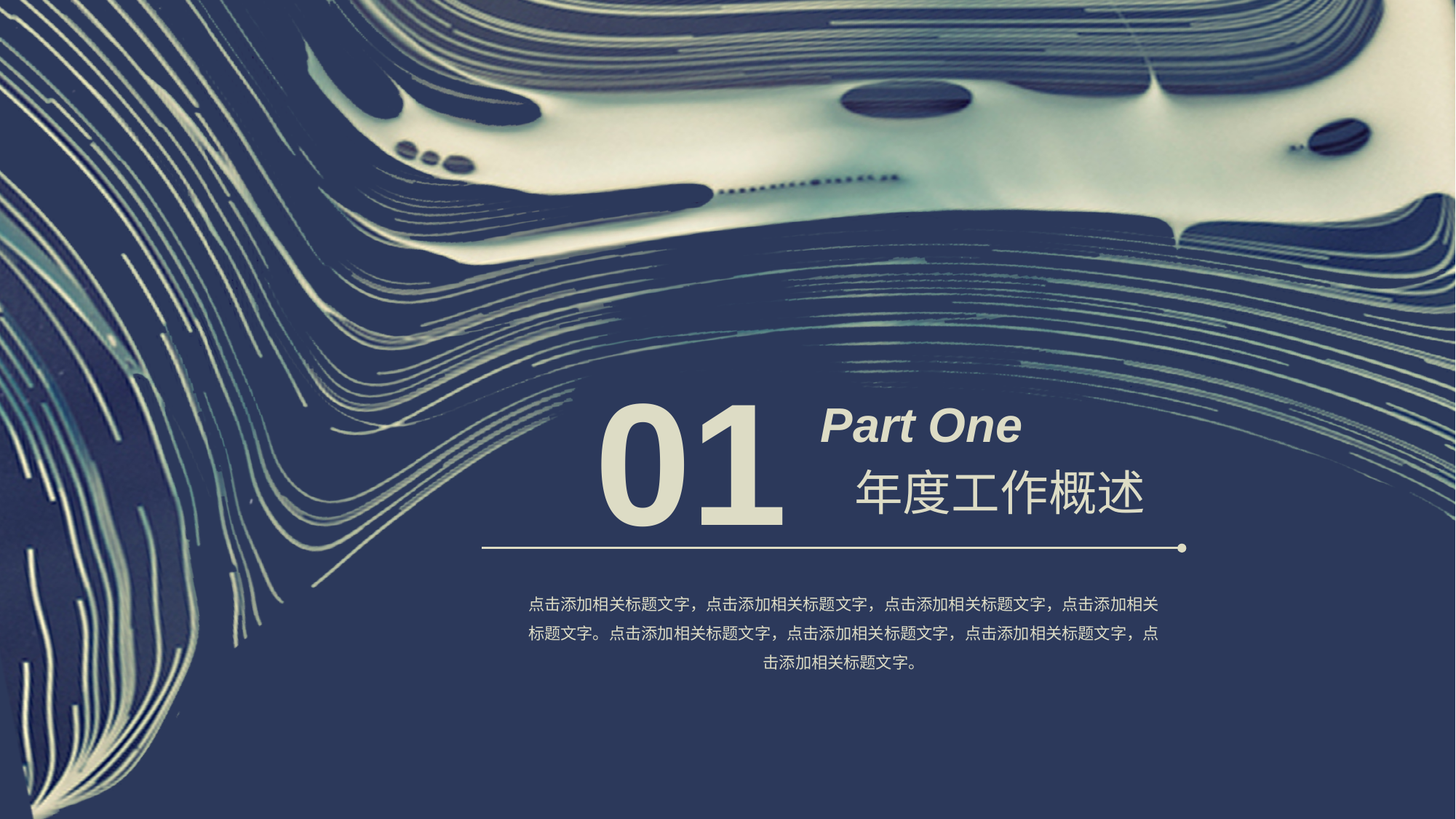

01
Part One
年度工作概述
点击添加相关标题文字，点击添加相关标题文字，点击添加相关标题文字，点击添加相关标题文字。点击添加相关标题文字，点击添加相关标题文字，点击添加相关标题文字，点击添加相关标题文字。